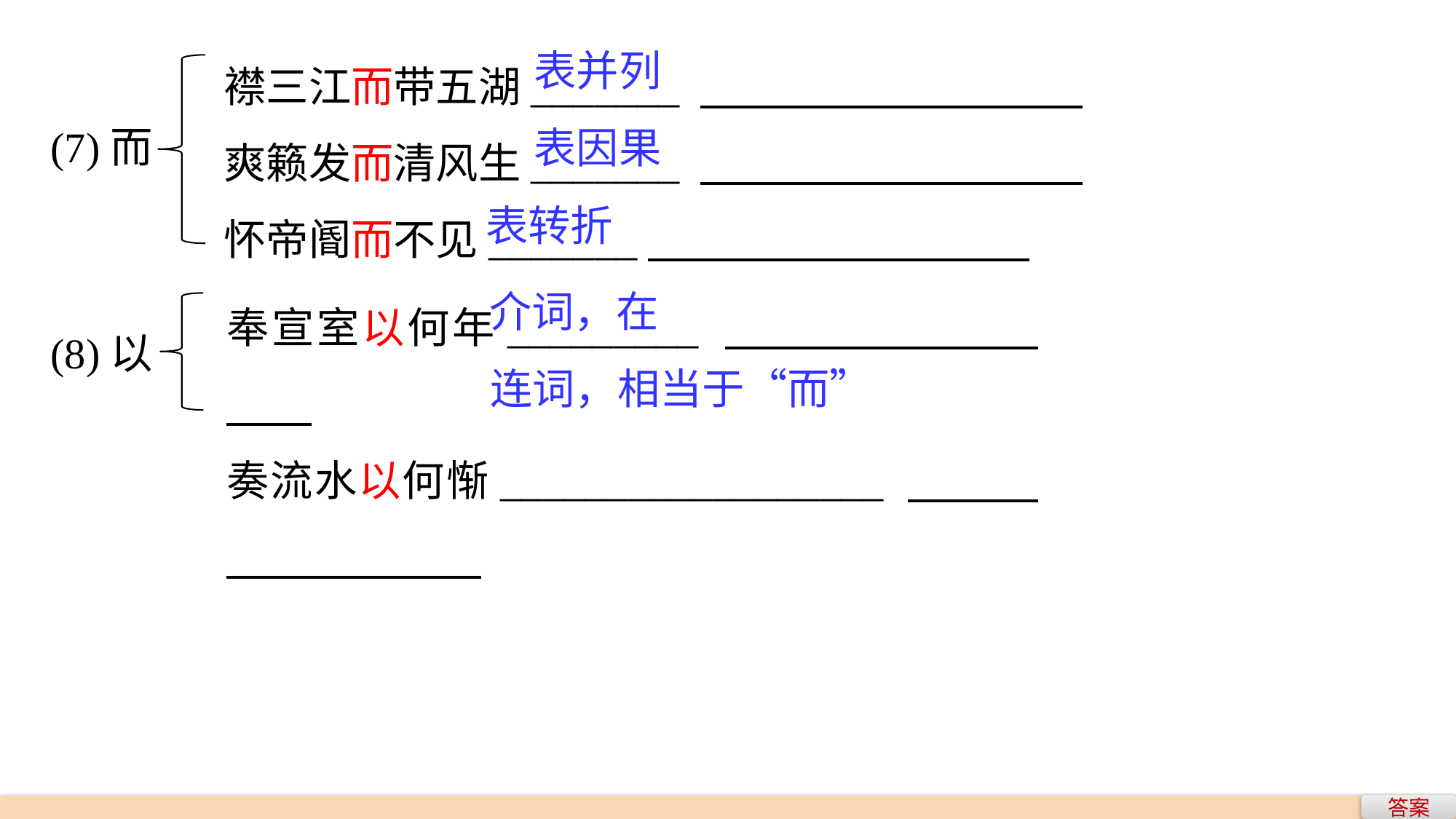

襟三江而带五湖_______
爽籁发而清风生_______
怀帝阍而不见_______
表并列

(7)而
表因果
表转折
奉宣室以何年_________
奏流水以何惭__________________
介词，在

(8)以
连词，相当于“而”
答案